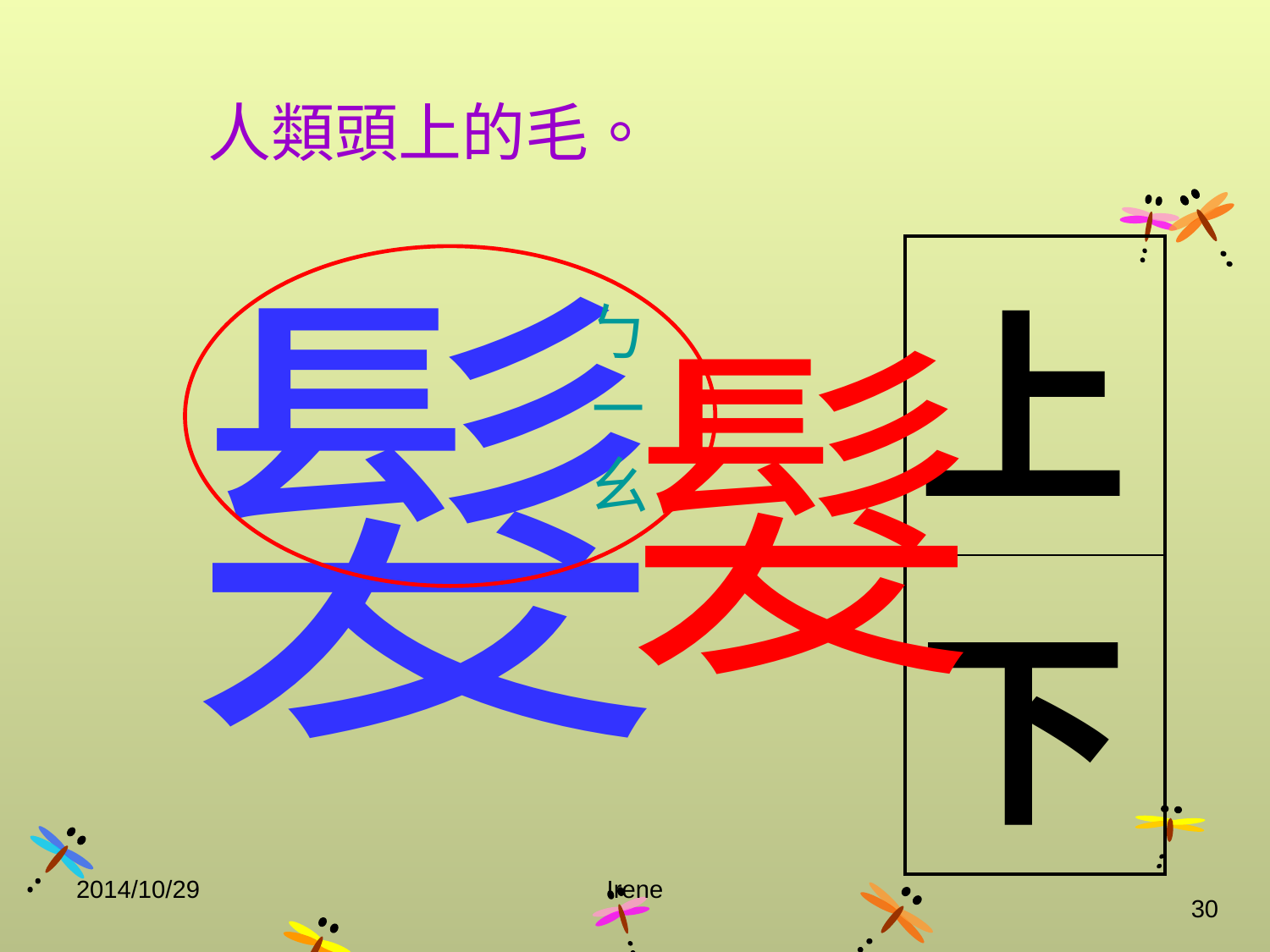

人類頭上的毛。
# 髮
| 上 |
| --- |
| 下 |

ㄅㄧㄠ
髮
2014/10/29
Irene